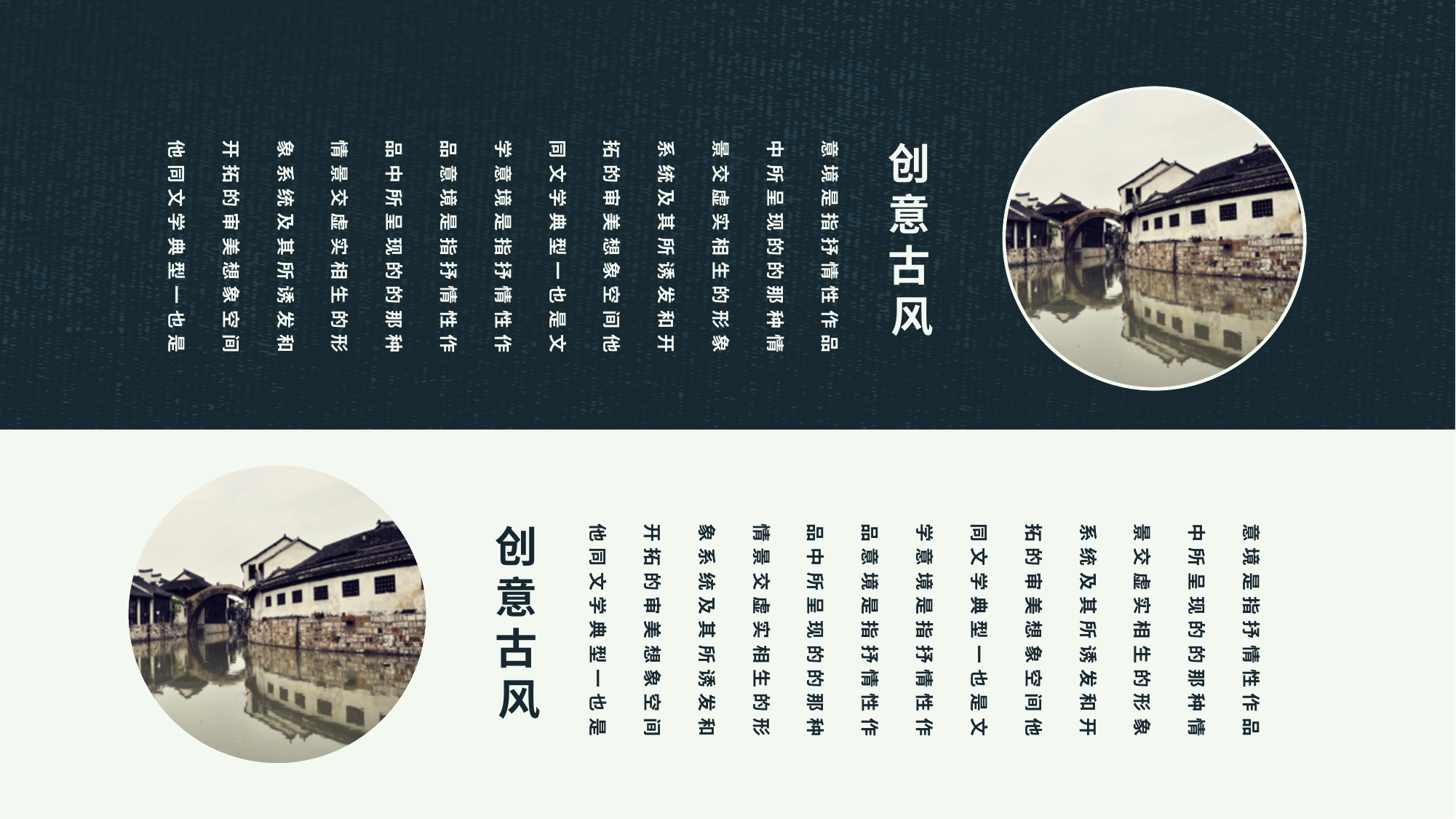

意境是指抒情性作品中所呈现的的那种情景交虚实相生的形象系统及其所诱发和开拓的审美想象空间他同文学典型一也是文学意境是指抒情性作品意境是指抒情性作品中所呈现的的那种情景交虚实相生的形象系统及其所诱发和开拓的审美想象空间他同文学典型一也是
创意古风

意境是指抒情性作品中所呈现的的那种情景交虚实相生的形象系统及其所诱发和开拓的审美想象空间他同文学典型一也是文学意境是指抒情性作品意境是指抒情性作品中所呈现的的那种情景交虚实相生的形象系统及其所诱发和开拓的审美想象空间他同文学典型一也是
创意古风